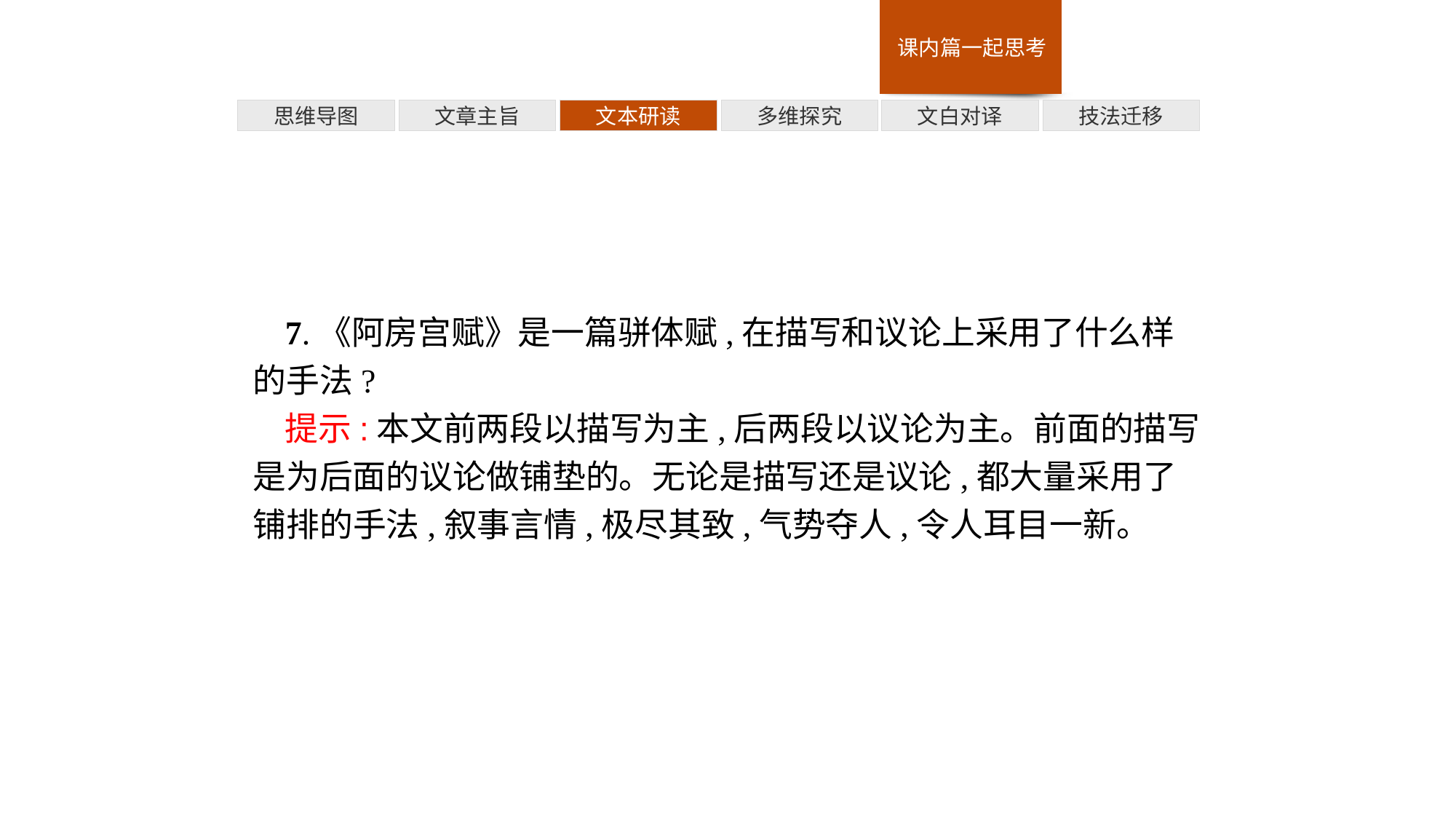

多维探究
技法迁移
思维导图
文章主旨
文本研读
文白对译
7.《阿房宫赋》是一篇骈体赋,在描写和议论上采用了什么样的手法?
提示:本文前两段以描写为主,后两段以议论为主。前面的描写是为后面的议论做铺垫的。无论是描写还是议论,都大量采用了铺排的手法,叙事言情,极尽其致,气势夺人,令人耳目一新。